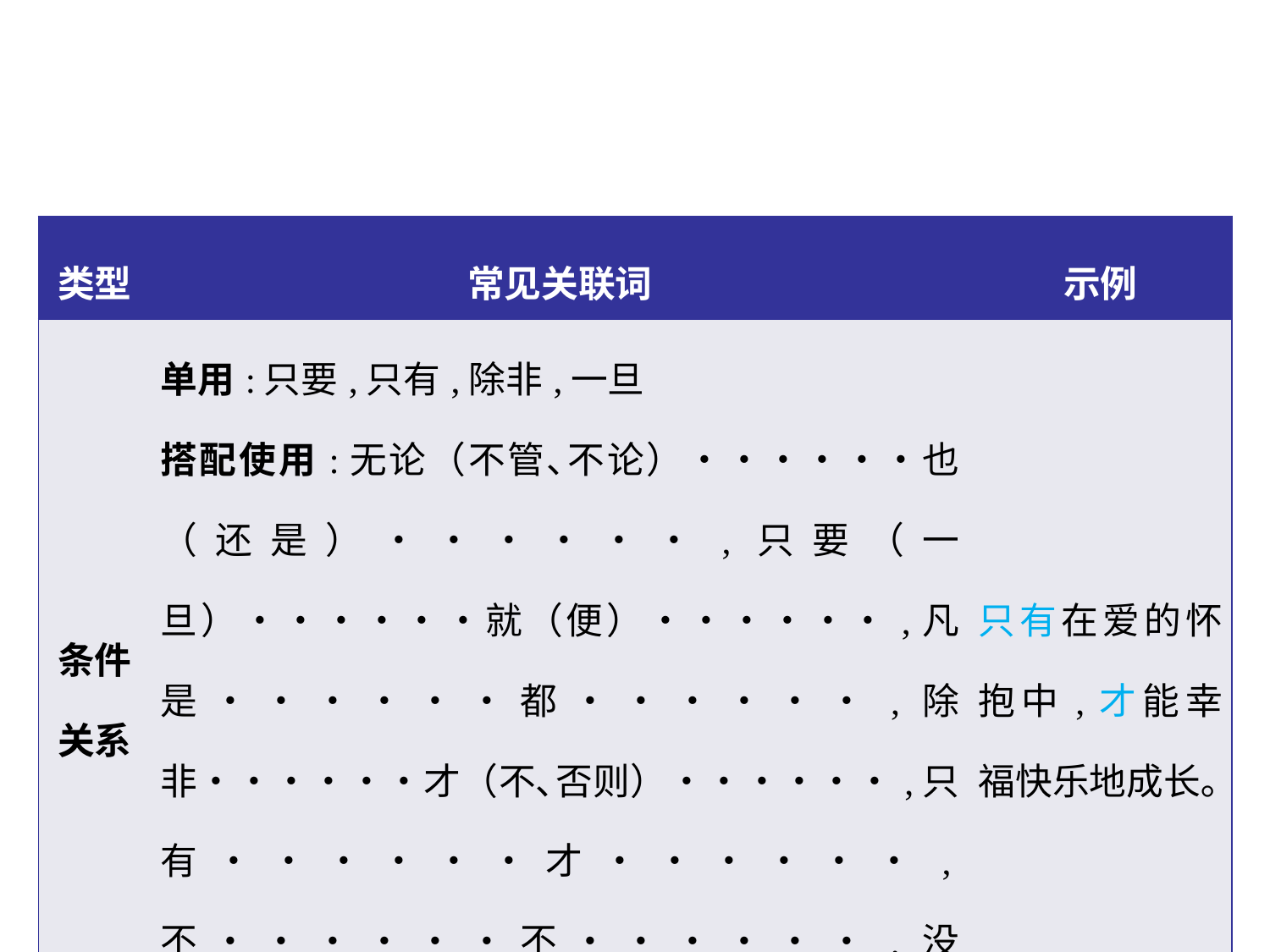

| 类型 | 常见关联词 | 示例 |
| --- | --- | --- |
| 条件关系 | 单用:只要,只有,除非,一旦 搭配使用:无论（不管､不论）••••••也（还是）••••••,只要（一旦）••••••就（便）••••••,凡是••••••都••••••,除非••••••才（不､否则）••••••,只有••••••才••••••,不••••••不••••••,没有••••••就没有•••••• | 只有在爱的怀抱中,才能幸福快乐地成长｡ |